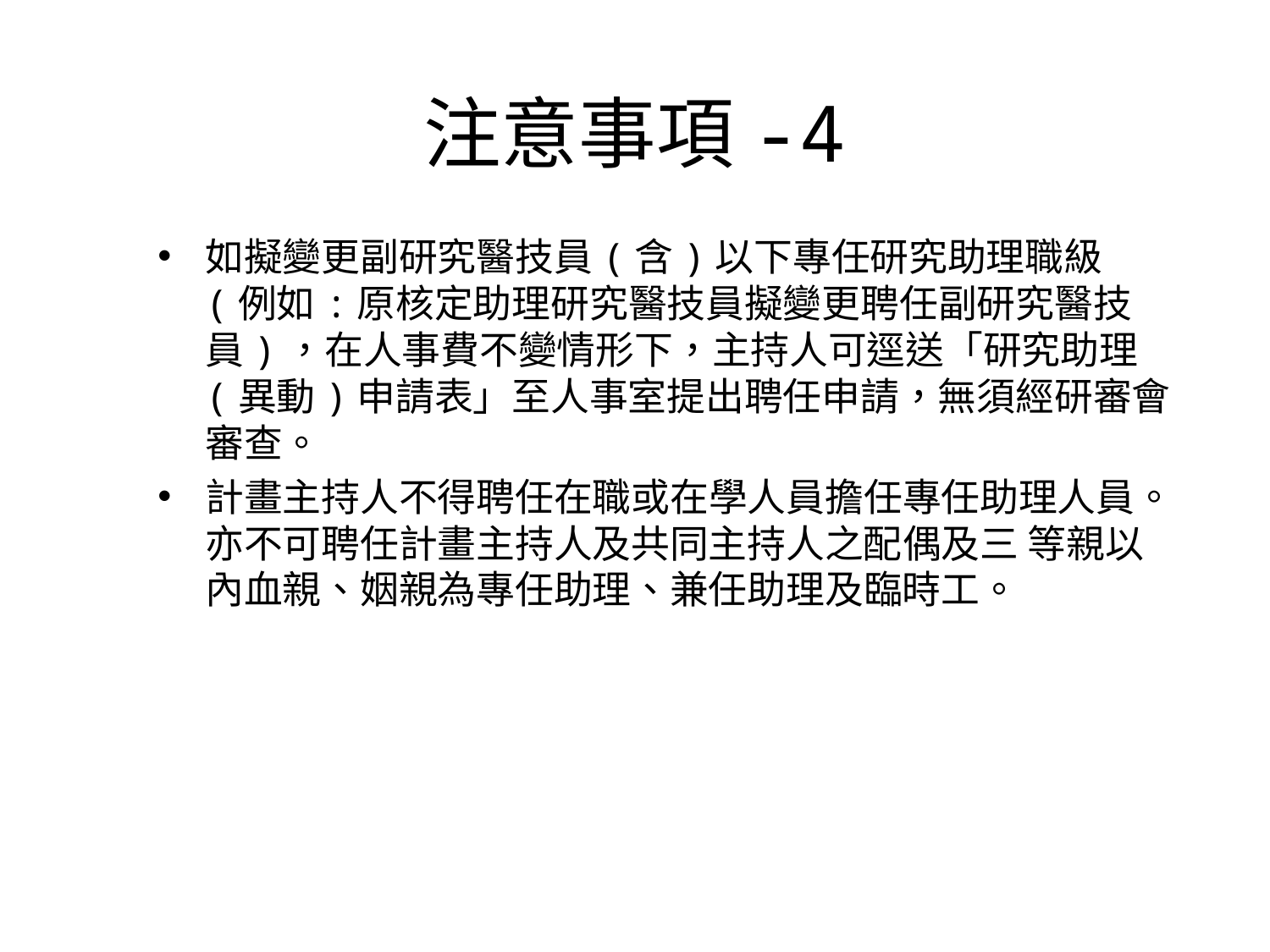

# 注意事項-4
如擬變更副研究醫技員(含)以下專任研究助理職級(例如:原核定助理研究醫技員擬變更聘任副研究醫技員)，在人事費不變情形下，主持人可逕送「研究助理(異動)申請表」至人事室提出聘任申請，無須經研審會審查。
計畫主持人不得聘任在職或在學人員擔任專任助理人員。亦不可聘任計畫主持人及共同主持人之配偶及三 等親以內血親、姻親為專任助理、兼任助理及臨時工。